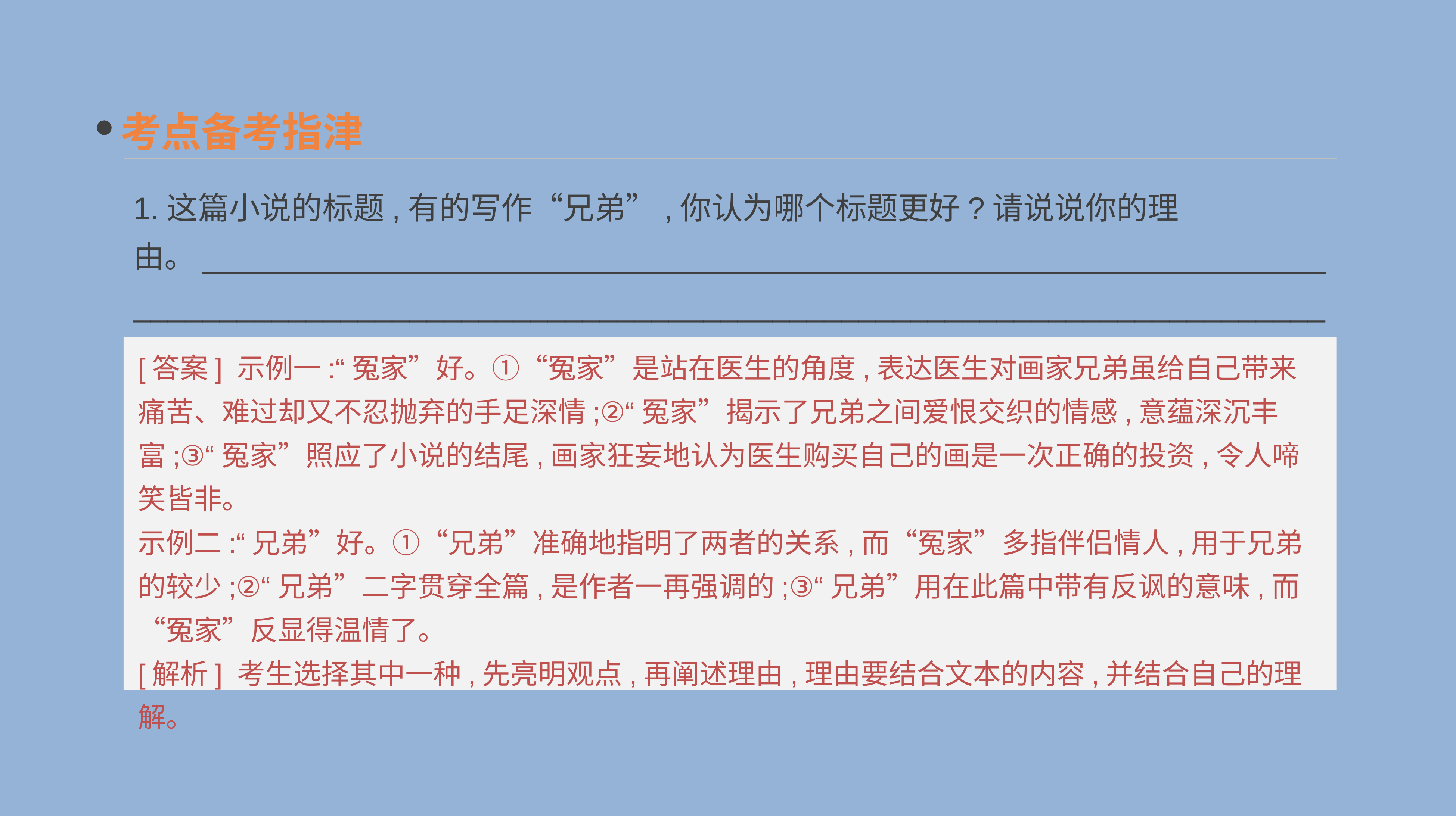

考点备考指津

1.这篇小说的标题,有的写作“兄弟”,你认为哪个标题更好?请说说你的理由。__________________________________________________________________________________________________________________________________________________________________________

[答案] 示例一:“冤家”好。①“冤家”是站在医生的角度,表达医生对画家兄弟虽给自己带来痛苦、难过却又不忍抛弃的手足深情;②“冤家”揭示了兄弟之间爱恨交织的情感,意蕴深沉丰富;③“冤家”照应了小说的结尾,画家狂妄地认为医生购买自己的画是一次正确的投资,令人啼笑皆非。
示例二:“兄弟”好。①“兄弟”准确地指明了两者的关系,而“冤家”多指伴侣情人,用于兄弟的较少;②“兄弟”二字贯穿全篇,是作者一再强调的;③“兄弟”用在此篇中带有反讽的意味,而“冤家”反显得温情了。
[解析] 考生选择其中一种,先亮明观点,再阐述理由,理由要结合文本的内容,并结合自己的理解。